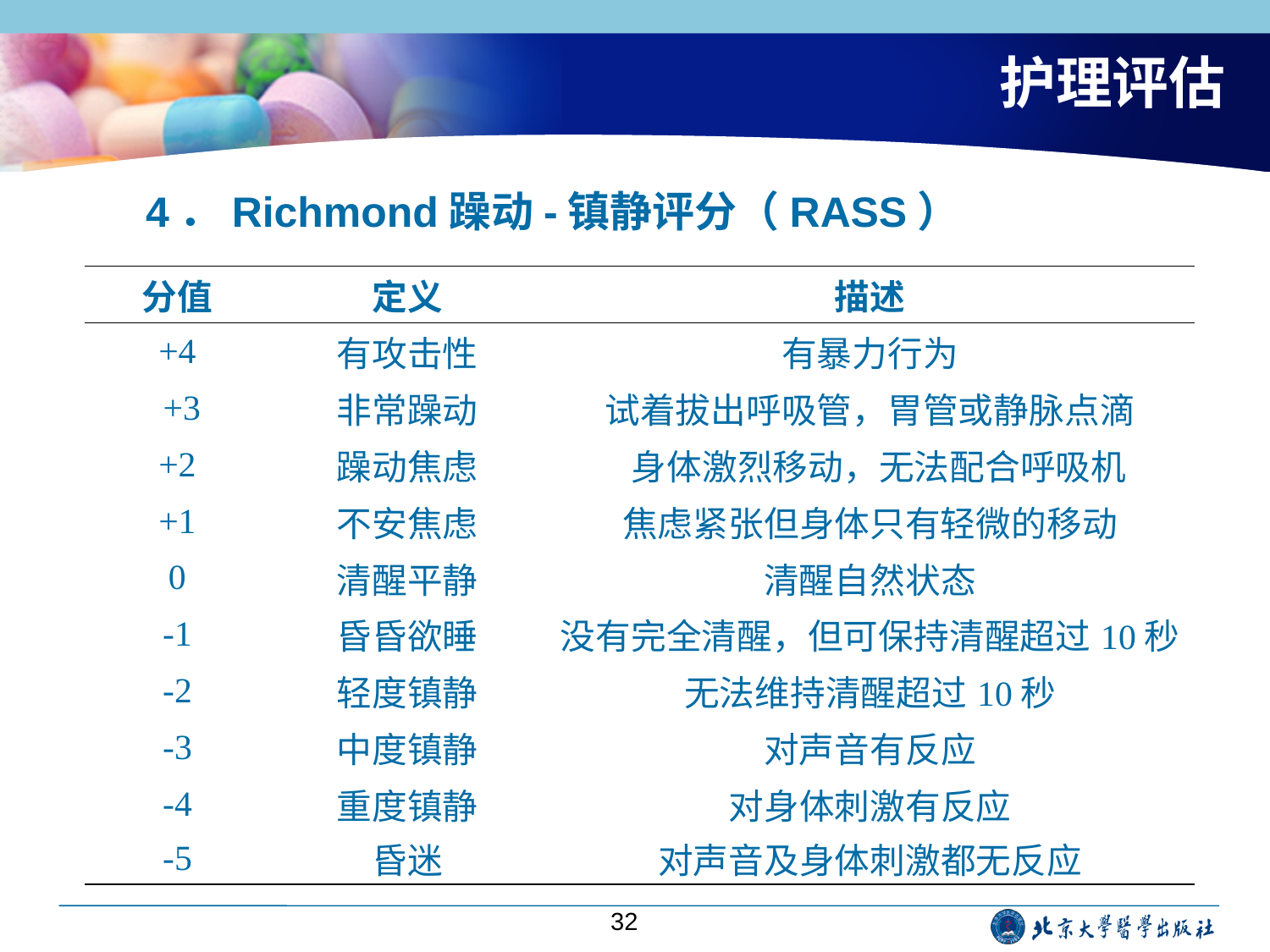

# 护理评估
4．Richmond躁动-镇静评分（RASS）

| 分值 | 定义 | 描述 |
| --- | --- | --- |
| +4 | 有攻击性 | 有暴力行为 |
| +3 | 非常躁动 | 试着拔出呼吸管，胃管或静脉点滴 |
| +2 | 躁动焦虑 | 身体激烈移动，无法配合呼吸机 |
| +1 | 不安焦虑 | 焦虑紧张但身体只有轻微的移动 |
| 0 | 清醒平静 | 清醒自然状态 |
| -1 | 昏昏欲睡 | 没有完全清醒，但可保持清醒超过10秒 |
| -2 | 轻度镇静 | 无法维持清醒超过10秒 |
| -3 | 中度镇静 | 对声音有反应 |
| -4 | 重度镇静 | 对身体刺激有反应 |
| -5 | 昏迷 | 对声音及身体刺激都无反应 |
32